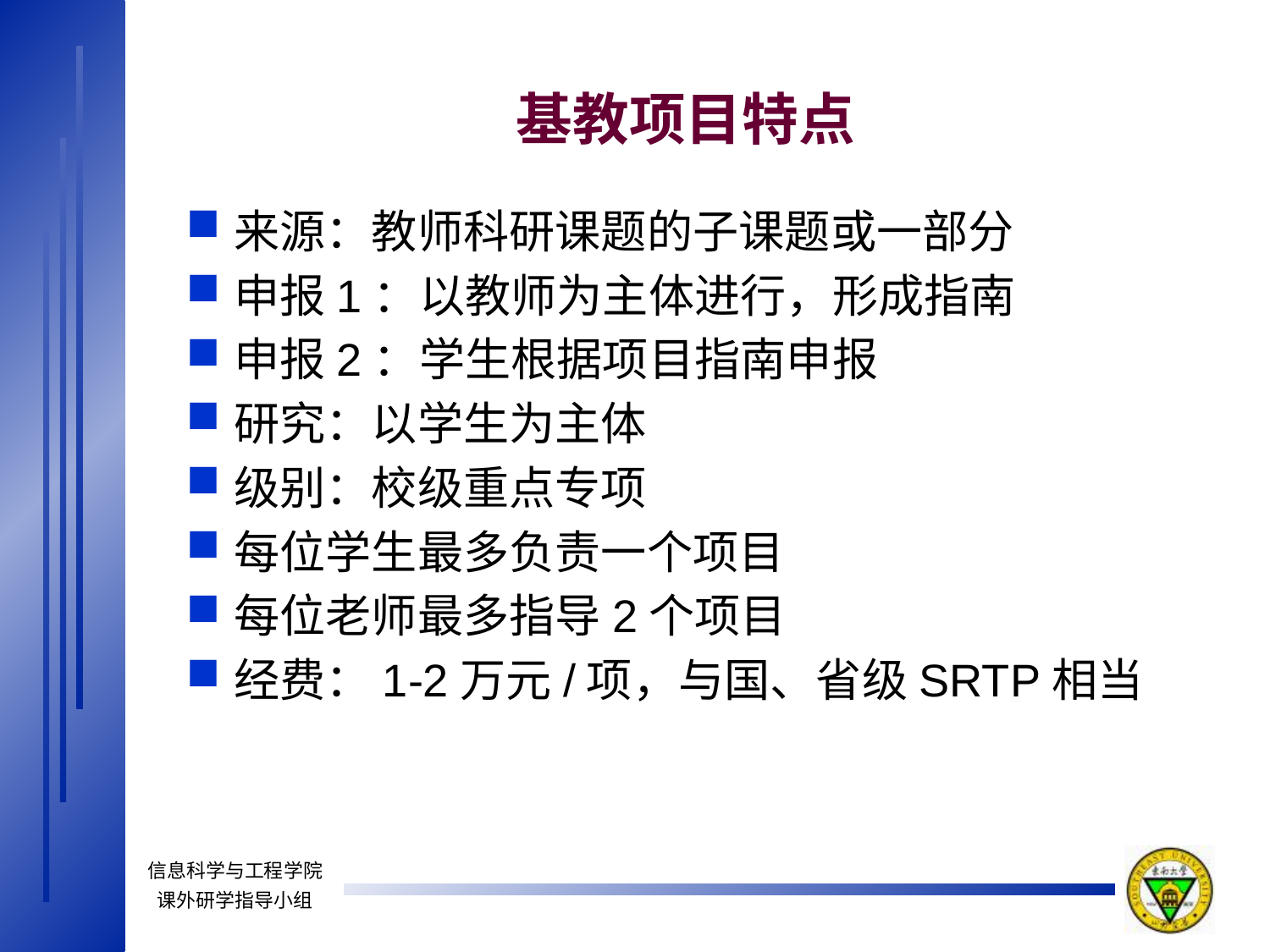

# 基教项目特点
来源：教师科研课题的子课题或一部分
申报1：以教师为主体进行，形成指南
申报2：学生根据项目指南申报
研究：以学生为主体
级别：校级重点专项
每位学生最多负责一个项目
每位老师最多指导2个项目
经费：1-2万元/项，与国、省级SRTP相当